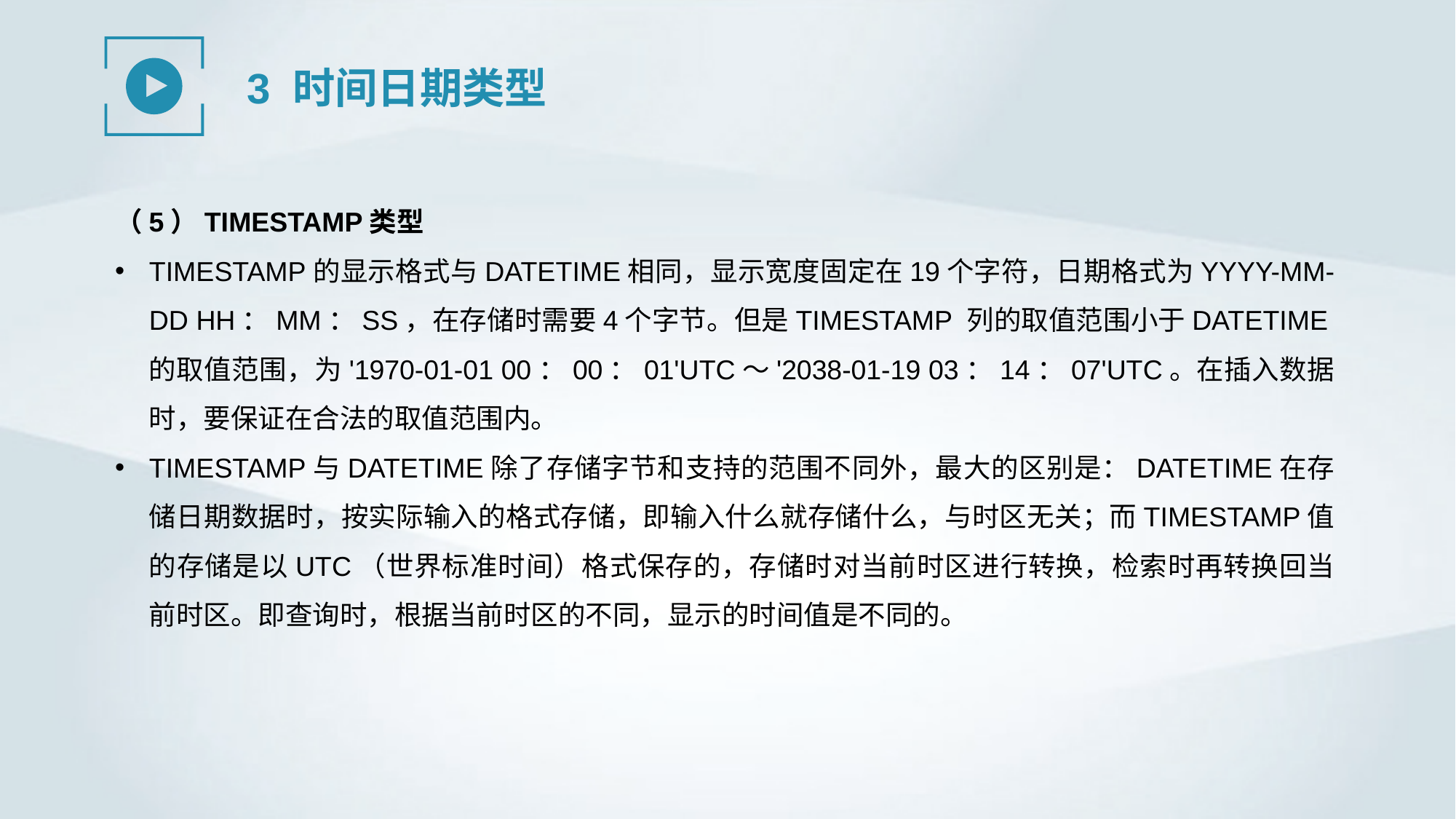

3 时间日期类型
（5）TIMESTAMP类型
TIMESTAMP的显示格式与DATETIME相同，显示宽度固定在19个字符，日期格式为YYYY-MM-DD HH：MM：SS，在存储时需要4个字节。但是TIMESTAMP 列的取值范围小于DATETIME的取值范围，为'1970-01-01 00：00：01'UTC～'2038-01-19 03：14：07'UTC。在插入数据时，要保证在合法的取值范围内。
TIMESTAMP与DATETIME除了存储字节和支持的范围不同外，最大的区别是：DATETIME在存储日期数据时，按实际输入的格式存储，即输入什么就存储什么，与时区无关；而TIMESTAMP值的存储是以UTC（世界标准时间）格式保存的，存储时对当前时区进行转换，检索时再转换回当前时区。即查询时，根据当前时区的不同，显示的时间值是不同的。